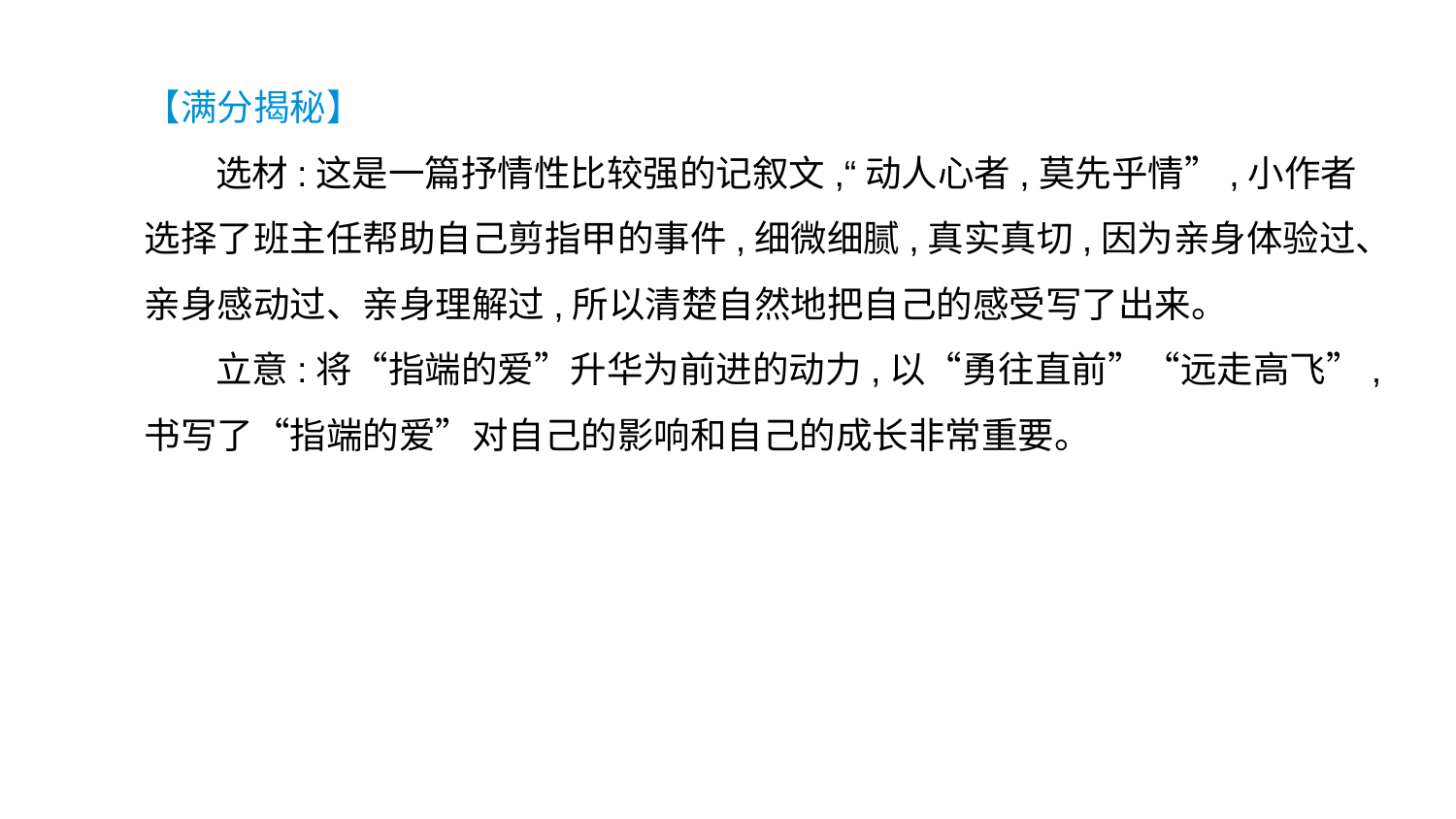

【满分揭秘】
选材:这是一篇抒情性比较强的记叙文,“动人心者,莫先乎情”,小作者选择了班主任帮助自己剪指甲的事件,细微细腻,真实真切,因为亲身体验过、亲身感动过、亲身理解过,所以清楚自然地把自己的感受写了出来。
立意:将“指端的爱”升华为前进的动力,以“勇往直前”“远走高飞”,书写了“指端的爱”对自己的影响和自己的成长非常重要。